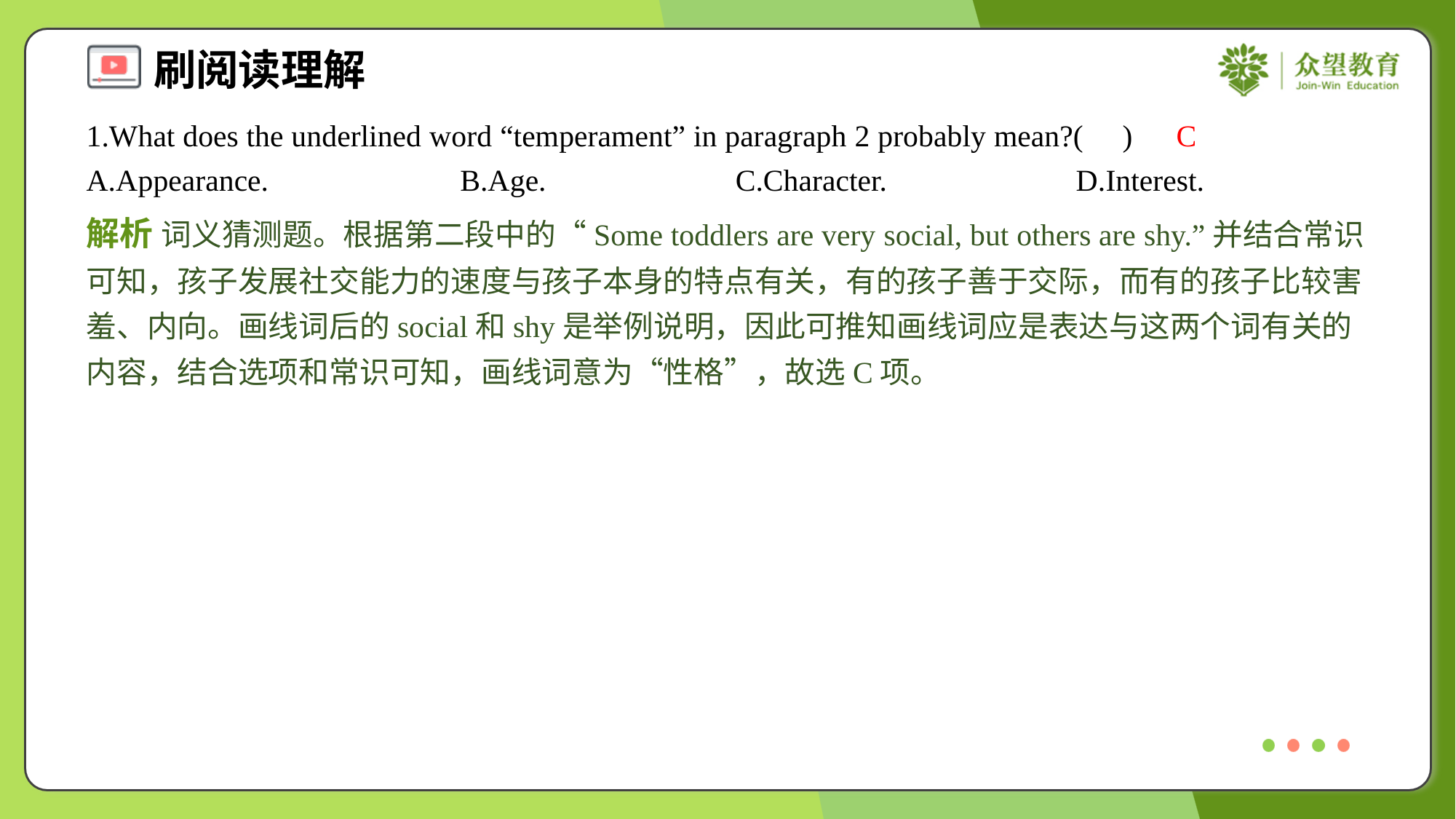

1.What does the underlined word “temperament” in paragraph 2 probably mean?(     )
C
A.Appearance.	B.Age.	C.Character.	D.Interest.
解析 词义猜测题。根据第二段中的“Some toddlers are very social, but others are shy.”并结合常识可知，孩子发展社交能力的速度与孩子本身的特点有关，有的孩子善于交际，而有的孩子比较害羞、内向。画线词后的social和shy是举例说明，因此可推知画线词应是表达与这两个词有关的内容，结合选项和常识可知，画线词意为“性格”，故选C项。